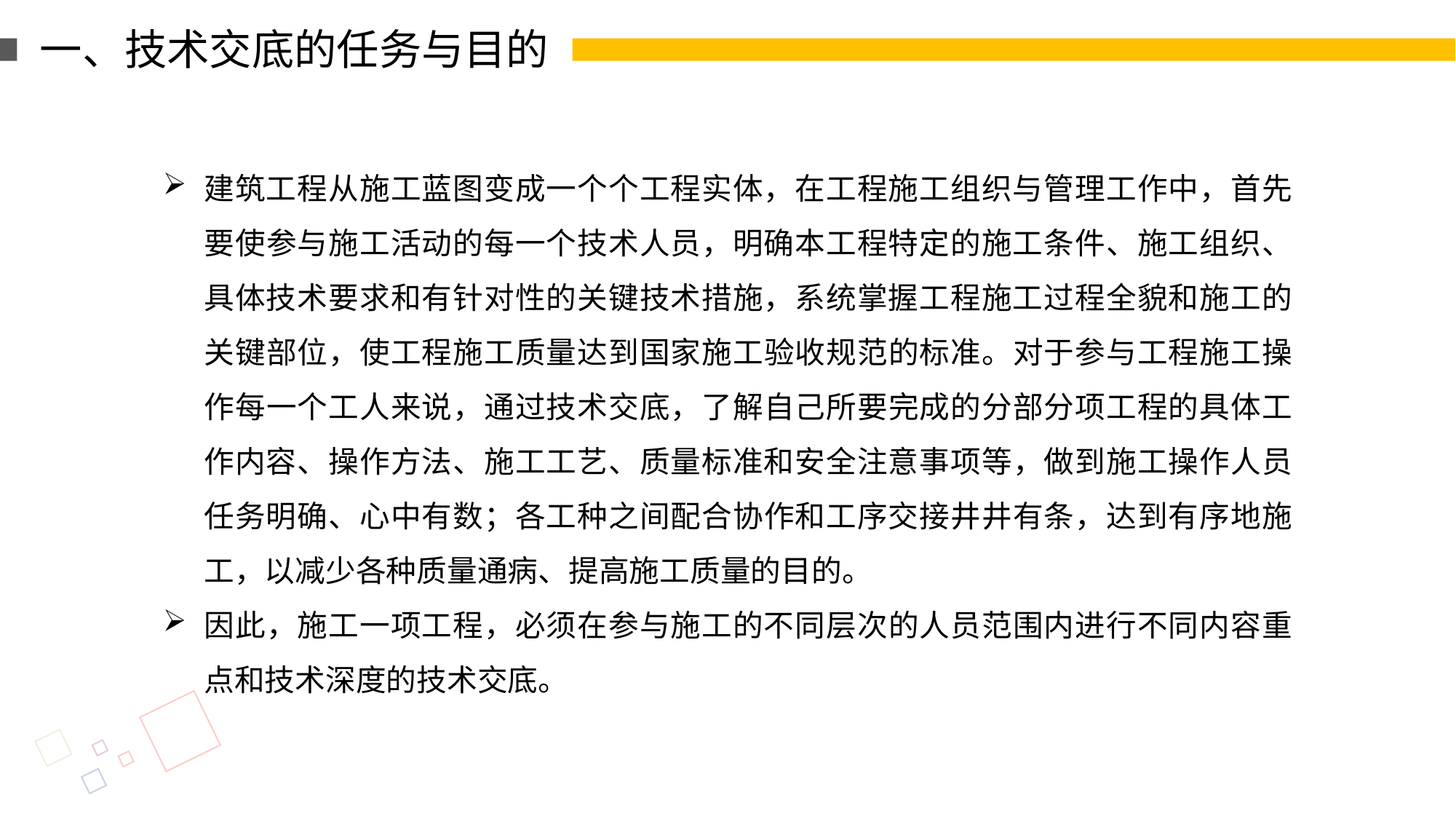

一、技术交底的任务与目的
建筑工程从施工蓝图变成一个个工程实体，在工程施工组织与管理工作中，首先要使参与施工活动的每一个技术人员，明确本工程特定的施工条件、施工组织、具体技术要求和有针对性的关键技术措施，系统掌握工程施工过程全貌和施工的关键部位，使工程施工质量达到国家施工验收规范的标准。对于参与工程施工操作每一个工人来说，通过技术交底，了解自己所要完成的分部分项工程的具体工作内容、操作方法、施工工艺、质量标准和安全注意事项等，做到施工操作人员任务明确、心中有数；各工种之间配合协作和工序交接井井有条，达到有序地施工，以减少各种质量通病、提高施工质量的目的。
因此，施工一项工程，必须在参与施工的不同层次的人员范围内进行不同内容重点和技术深度的技术交底。